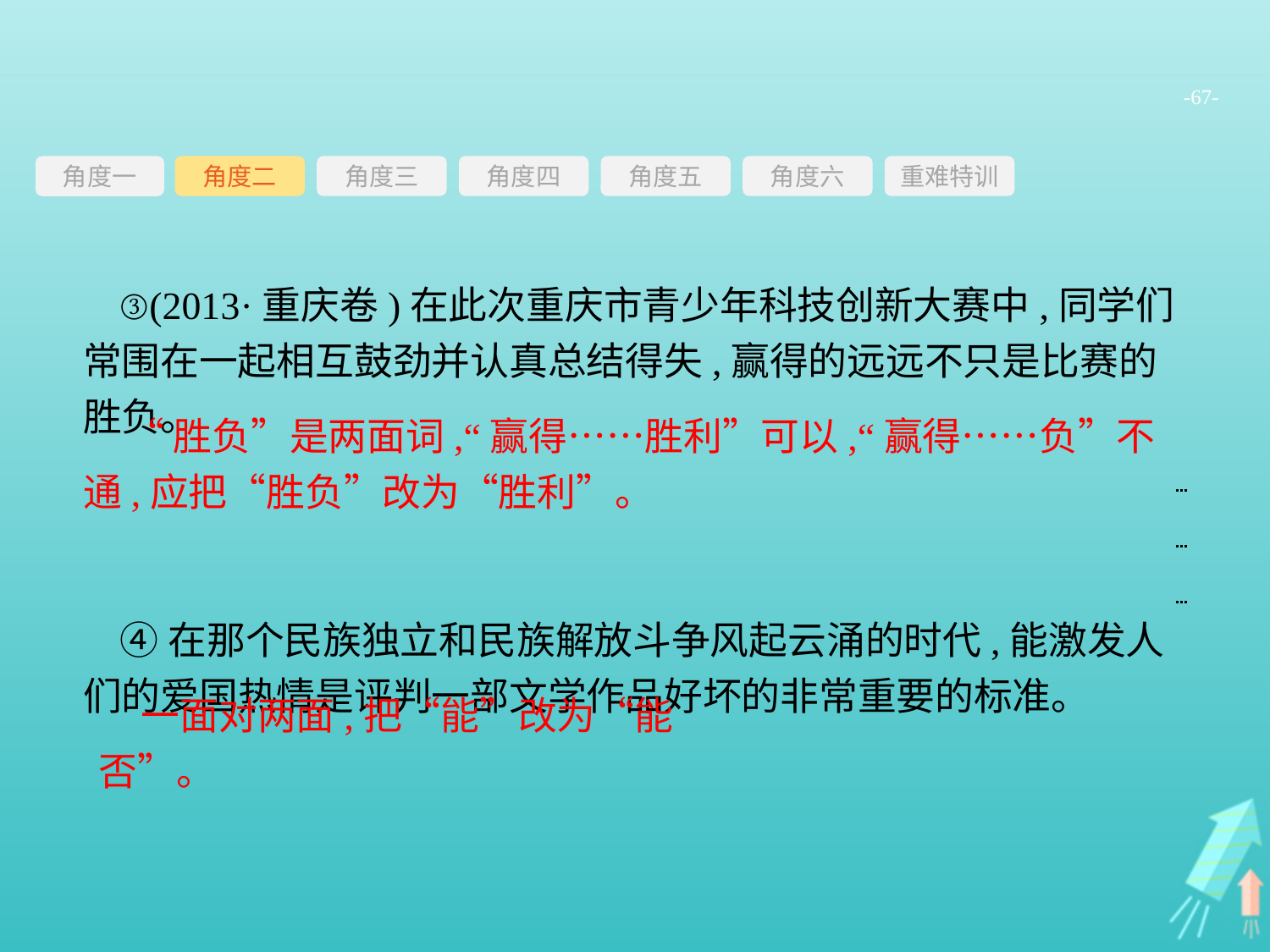

-67-
角度三
角度四
角度五
角度六
重难特训
角度二
角度一
③(2013·重庆卷)在此次重庆市青少年科技创新大赛中,同学们常围在一起相互鼓劲并认真总结得失,赢得的远远不只是比赛的胜负。

④在那个民族独立和民族解放斗争风起云涌的时代,能激发人们的爱国热情是评判一部文学作品好坏的非常重要的标准。
“胜负”是两面词,“赢得……胜利”可以,“赢得……负”不通,应把“胜负”改为“胜利”。
一面对两面,把“能”改为“能否”。